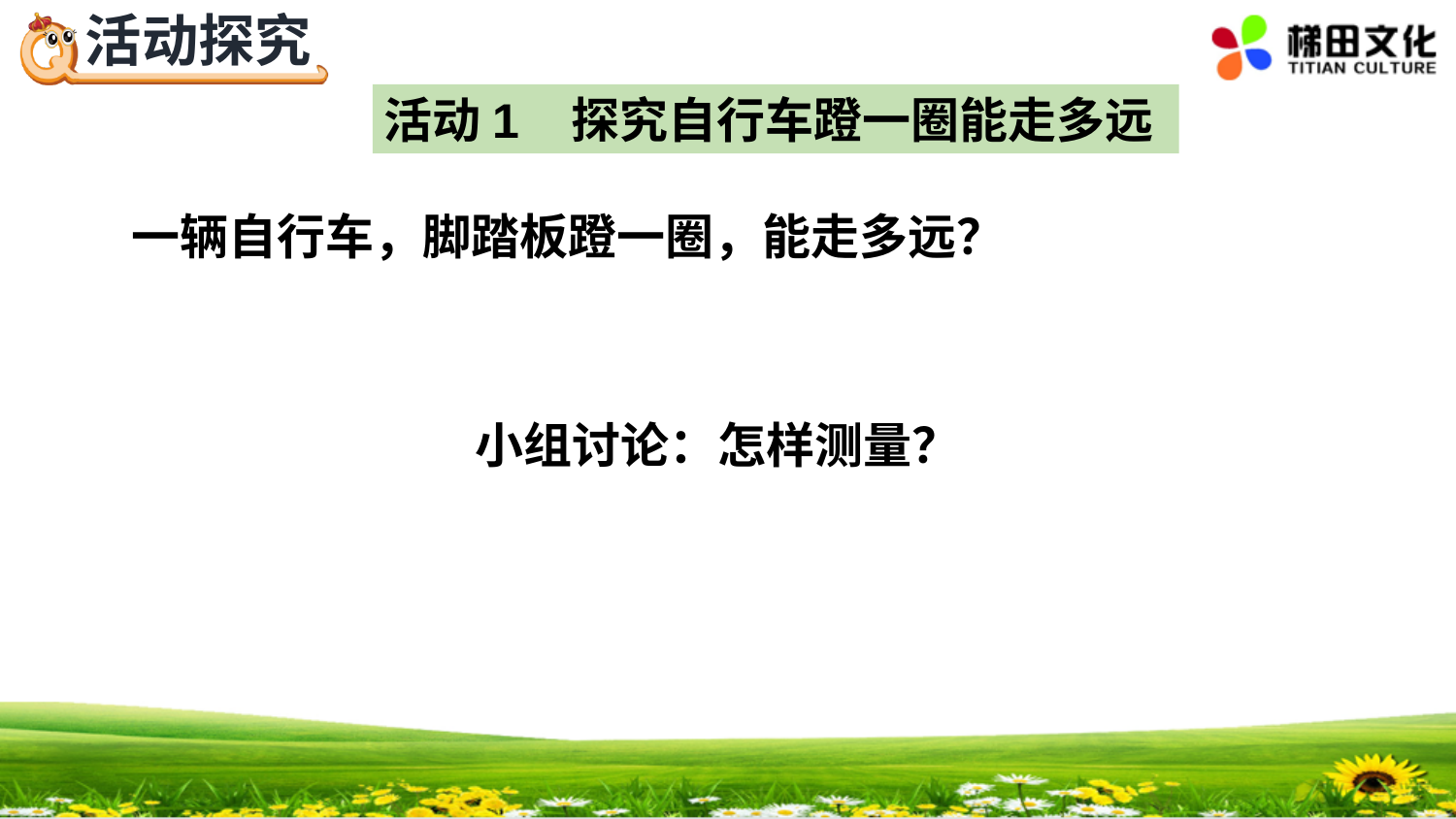

活动1   探究自行车蹬一圈能走多远
一辆自行车，脚踏板蹬一圈，能走多远？
小组讨论：怎样测量？